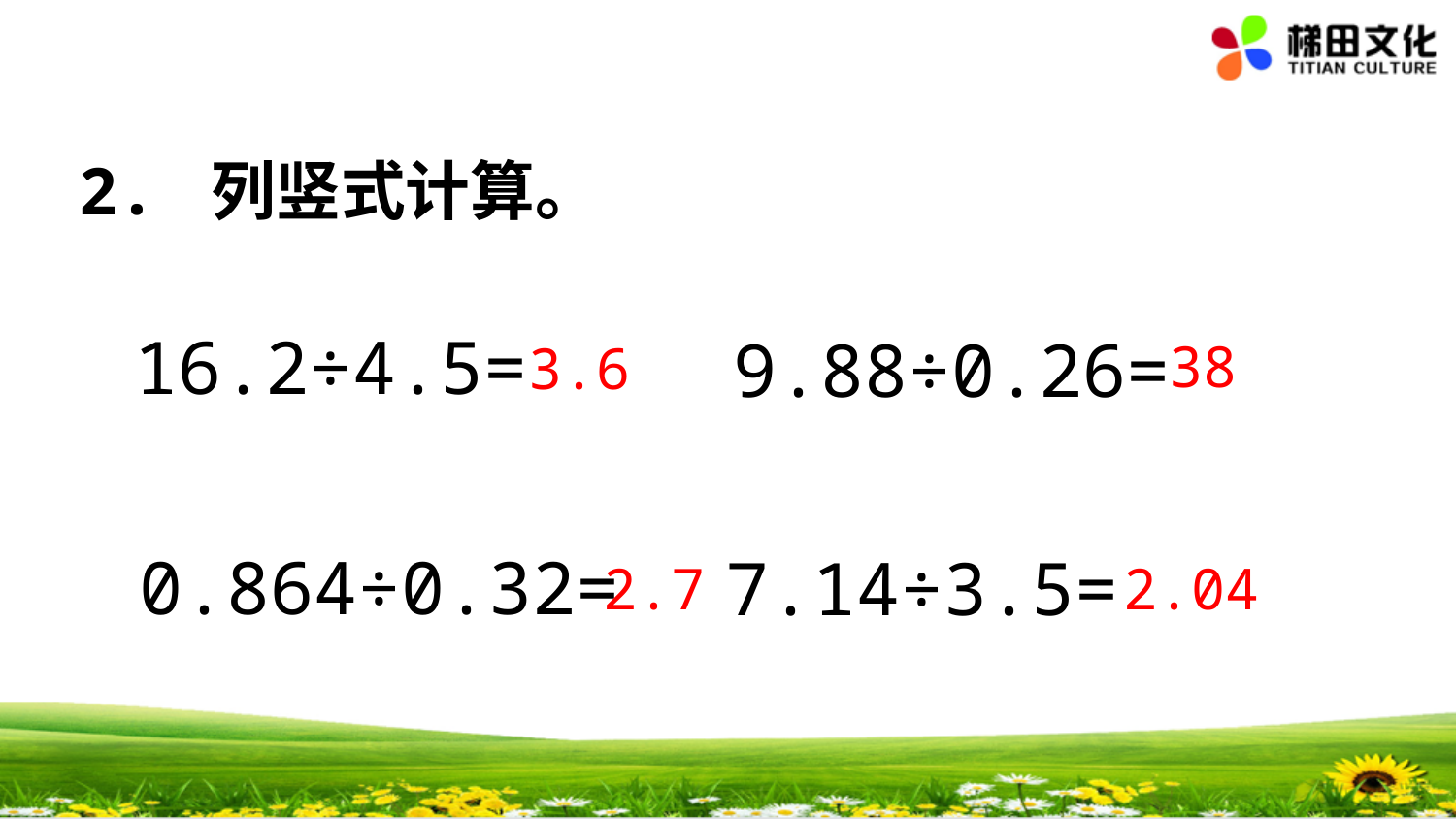

2. 列竖式计算。
16.2÷4.5=
9.88÷0.26=
0.864÷0.32=
7.14÷3.5=
38
3.6
2.7
2.04